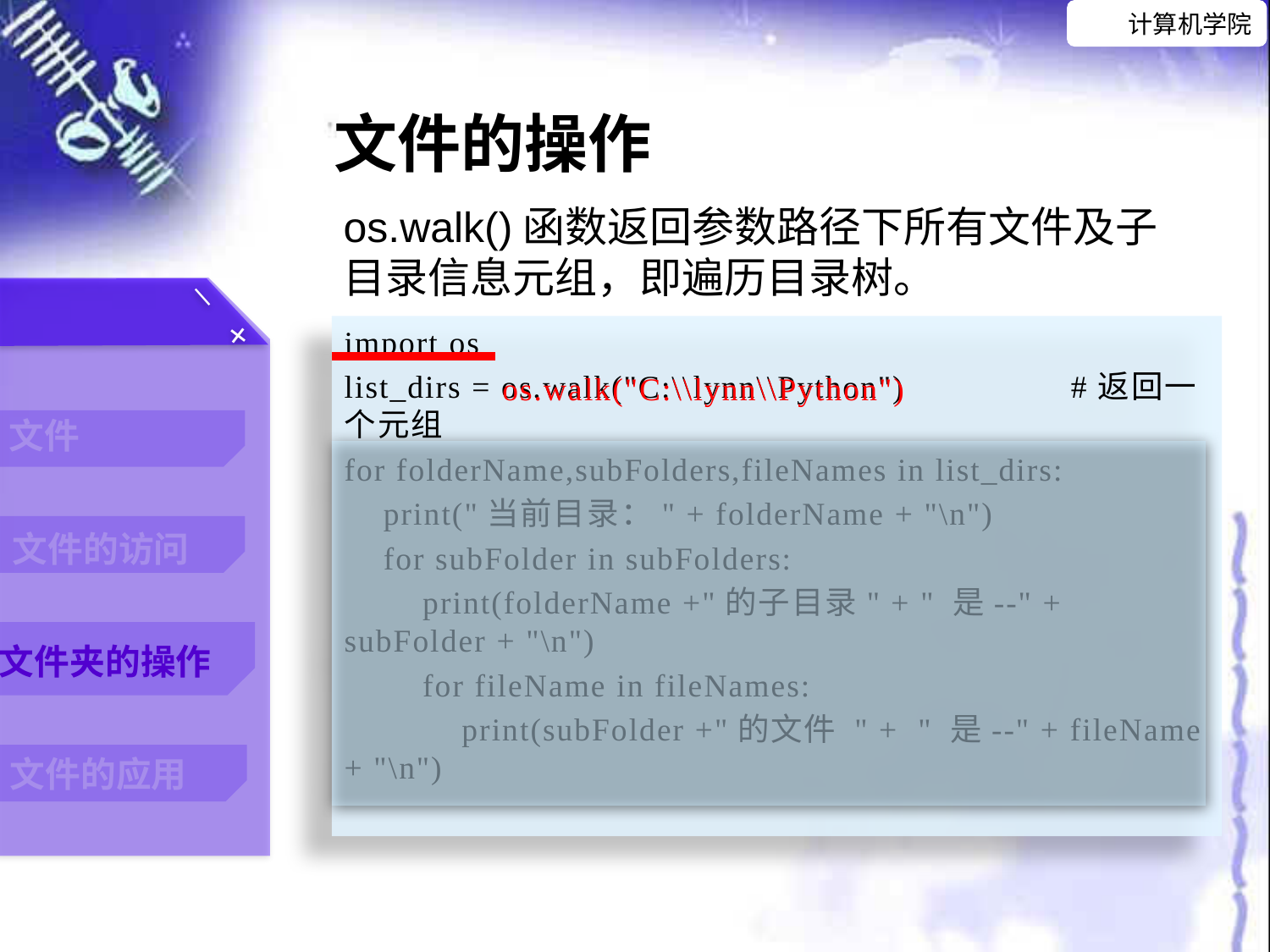

文件的操作
os.walk()函数返回参数路径下所有文件及子目录信息元组，即遍历目录树。
import os
list_dirs = os.walk("C:\\lynn\\Python")                 #返回一个元组
for folderName,subFolders,fileNames in list_dirs:
    print("当前目录：" + folderName + "\n")
    for subFolder in subFolders:
        print(folderName +"的子目录" + " 是--" + subFolder + "\n")
        for fileName in fileNames:
            print(subFolder +"的文件 " +  " 是--" + fileName + "\n")

os.walk("C:\\lynn\\Python")